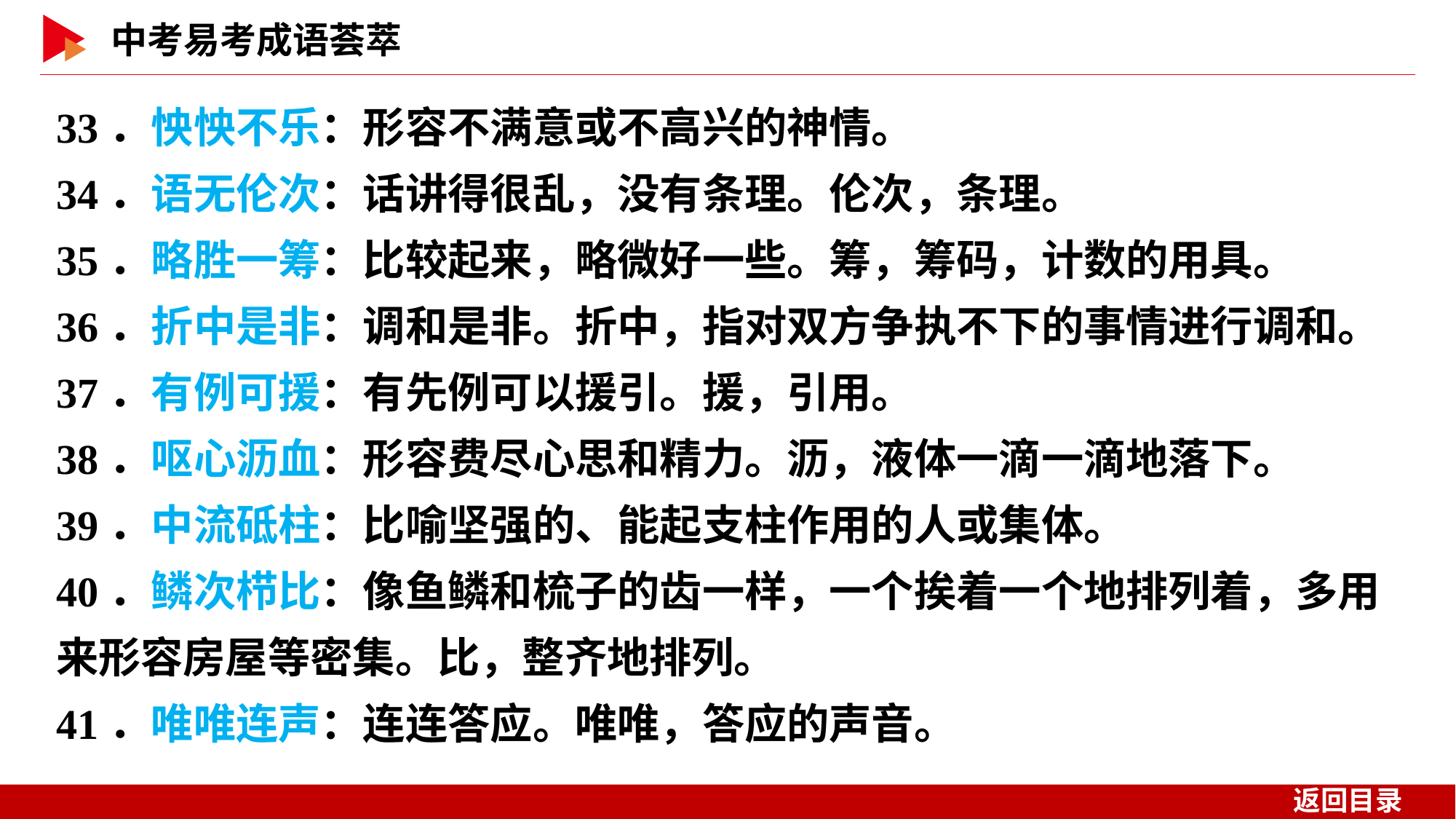

33．怏怏不乐：形容不满意或不高兴的神情。
34．语无伦次：话讲得很乱，没有条理。伦次，条理。
35．略胜一筹：比较起来，略微好一些。筹，筹码，计数的用具。
36．折中是非：调和是非。折中，指对双方争执不下的事情进行调和。
37．有例可援：有先例可以援引。援，引用。
38．呕心沥血：形容费尽心思和精力。沥，液体一滴一滴地落下。
39．中流砥柱：比喻坚强的、能起支柱作用的人或集体。
40．鳞次栉比：像鱼鳞和梳子的齿一样，一个挨着一个地排列着，多用来形容房屋等密集。比，整齐地排列。
41．唯唯连声：连连答应。唯唯，答应的声音。